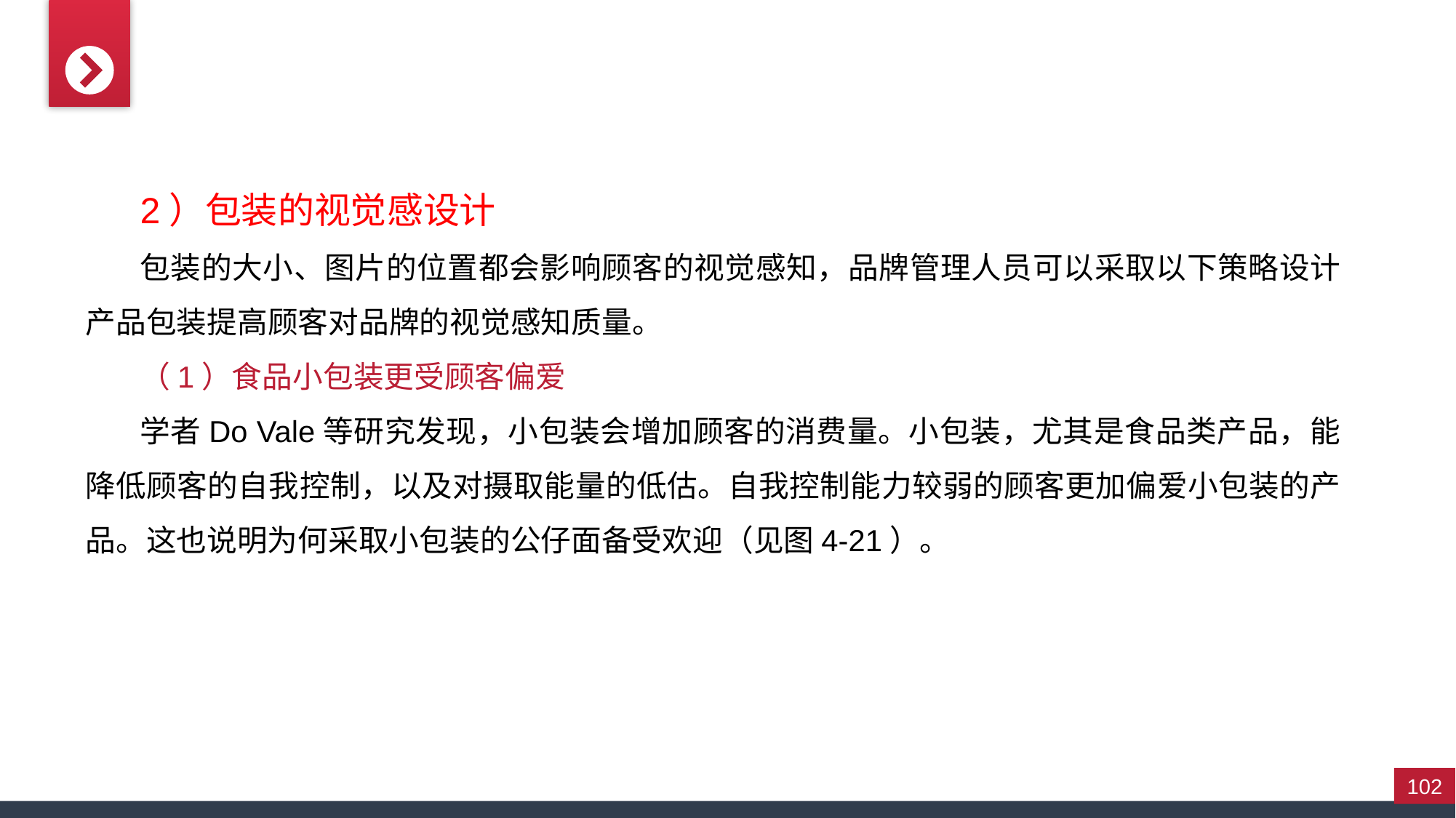

2）包装的视觉感设计
包装的大小、图片的位置都会影响顾客的视觉感知，品牌管理人员可以采取以下策略设计产品包装提高顾客对品牌的视觉感知质量。
（1）食品小包装更受顾客偏爱
学者Do Vale等研究发现，小包装会增加顾客的消费量。小包装，尤其是食品类产品，能降低顾客的自我控制，以及对摄取能量的低估。自我控制能力较弱的顾客更加偏爱小包装的产品。这也说明为何采取小包装的公仔面备受欢迎（见图4-21）。